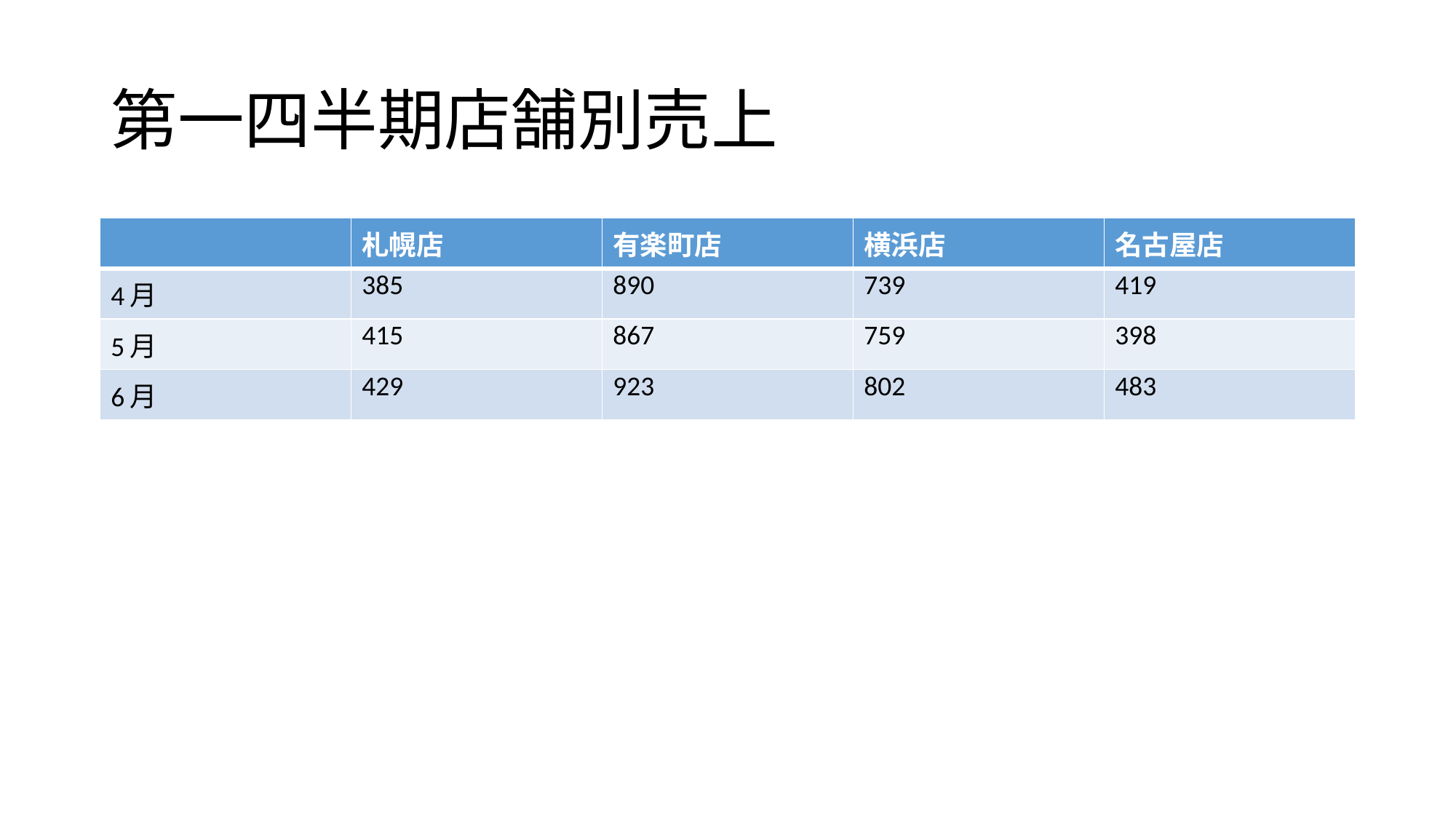

# 第一四半期店舗別売上
|  | 札幌店 | 有楽町店 | 横浜店 | 名古屋店 |
| --- | --- | --- | --- | --- |
| 4月 | 385 | 890 | 739 | 419 |
| 5月 | 415 | 867 | 759 | 398 |
| 6月 | 429 | 923 | 802 | 483 |